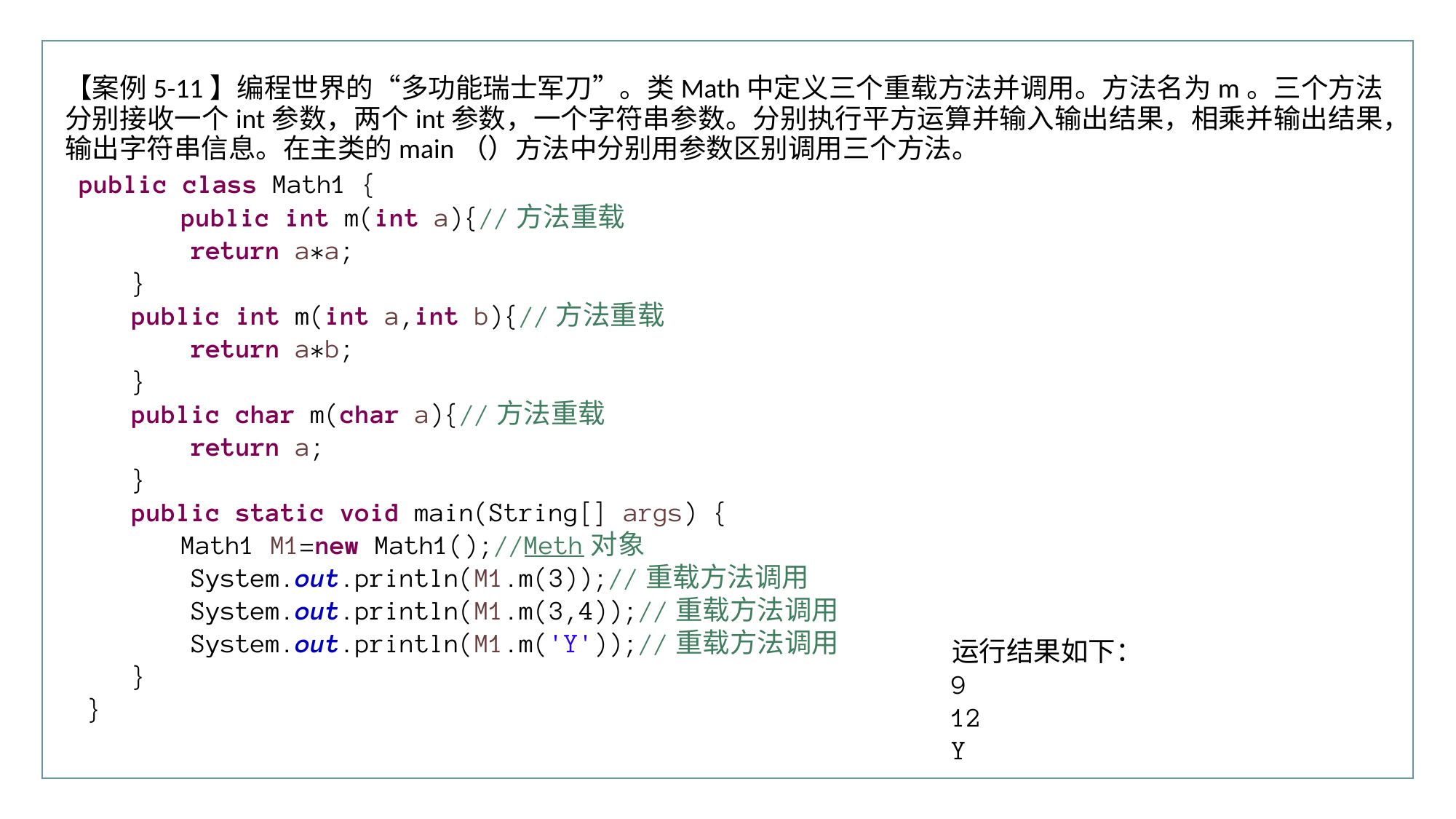

行业PPT模板http://www.XX.com/hangye/

【案例5-11】编程世界的“多功能瑞士军刀”。类Math中定义三个重载方法并调用。方法名为m。三个方法分别接收一个int参数，两个int参数，一个字符串参数。分别执行平方运算并输入输出结果，相乘并输出结果，输出字符串信息。在主类的main（）方法中分别用参数区别调用三个方法。
 public class Math1 {
	public int m(int a){//方法重载
        return a*a;
    }
    public int m(int a,int b){//方法重载
        return a*b;
    }
    public char m(char a){//方法重载
        return a;
    }
    public static void main(String[] args) {
    	Math1 M1=new Math1();//Meth对象
        System.out.println(M1.m(3));//重载方法调用
        System.out.println(M1.m(3,4));//重载方法调用
        System.out.println(M1.m('Y'));//重载方法调用
    }
}
运行结果如下：
9
12
Y